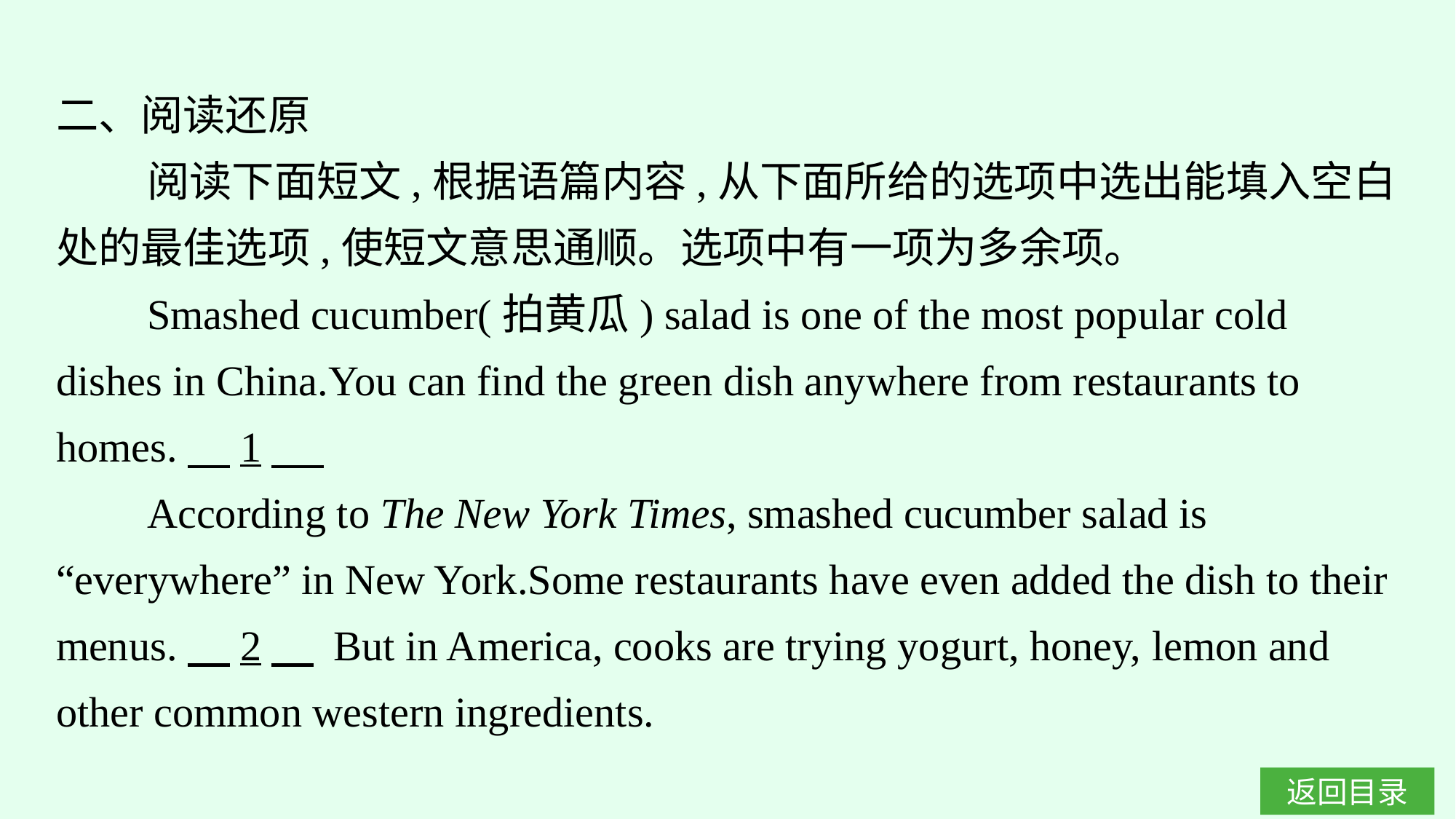

二、阅读还原
阅读下面短文,根据语篇内容,从下面所给的选项中选出能填入空白处的最佳选项,使短文意思通顺。选项中有一项为多余项。
Smashed cucumber(拍黄瓜) salad is one of the most popular cold dishes in China.You can find the green dish anywhere from restaurants to homes.　1
According to The New York Times, smashed cucumber salad is “everywhere” in New York.Some restaurants have even added the dish to their menus.　2　 But in America, cooks are trying yogurt, honey, lemon and other common western ingredients.